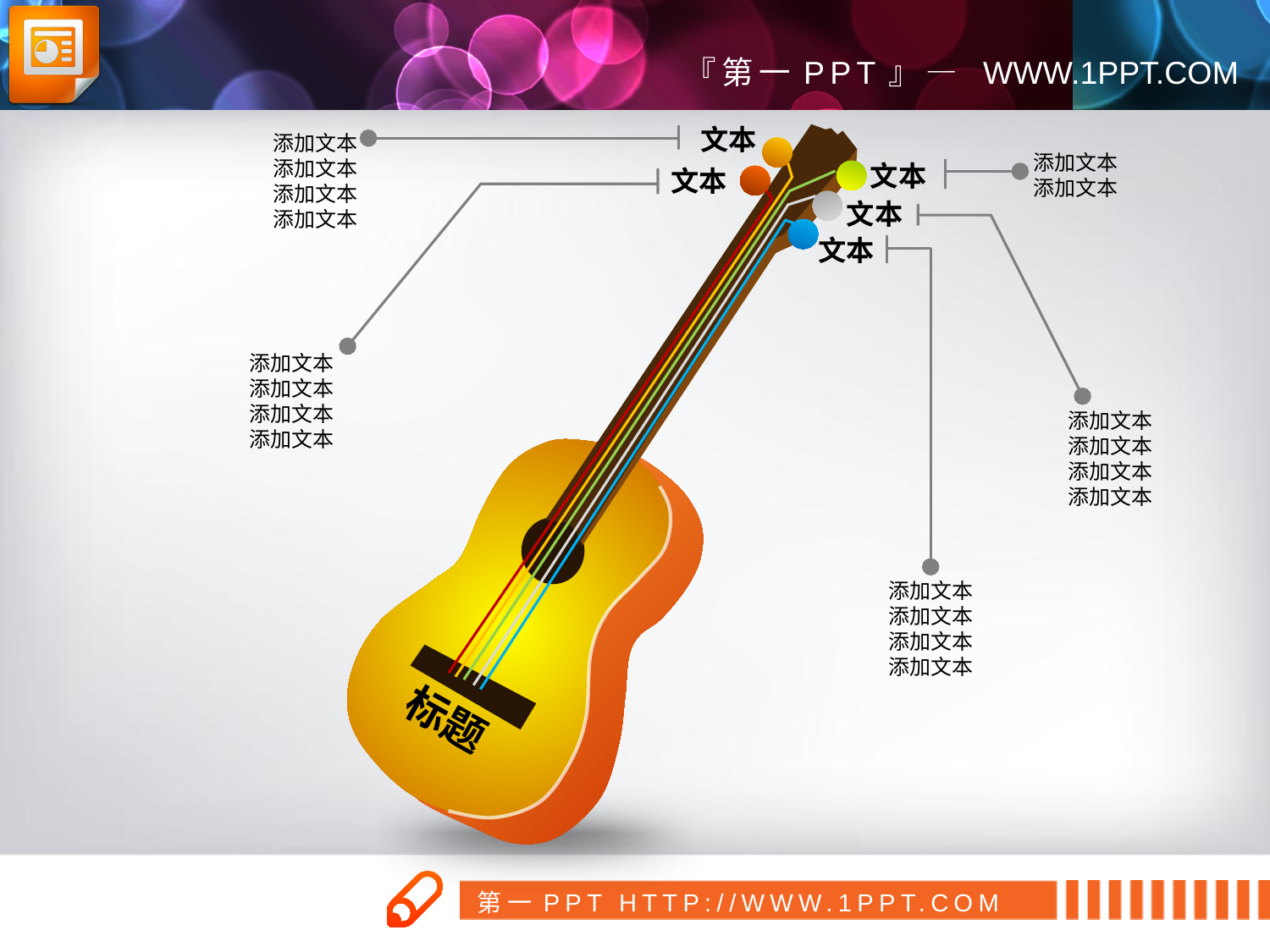

文本
添加文本
添加文本
添加文本
添加文本

添加文本
添加文本
文本
文本

文本

文本

添加文本
添加文本
添加文本
添加文本

添加文本
添加文本
添加文本
添加文本

添加文本
添加文本
添加文本
添加文本

标题